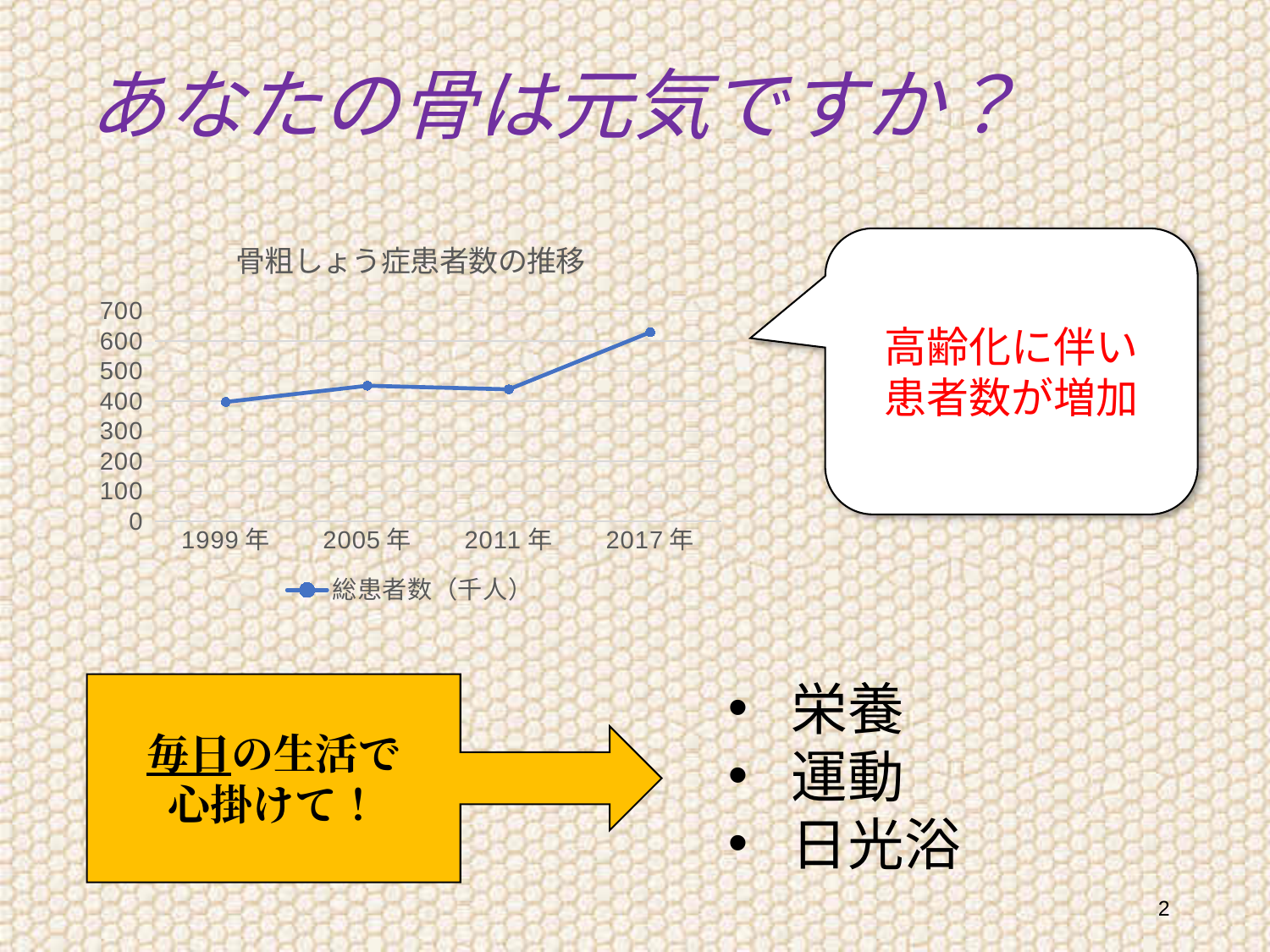

あなたの骨は元気ですか？

### Chart: 骨粗しょう症患者数の推移

| Category | 総患者数（千人） |
|---|---|
| 1999年 | 397.0 |
| 2005年 | 451.0 |
| 2011年 | 439.0 |
| 2017年 | 629.0 |
高齢化に伴い
患者数が増加
栄養
運動
日光浴
毎日の生活で
心掛けて！
2